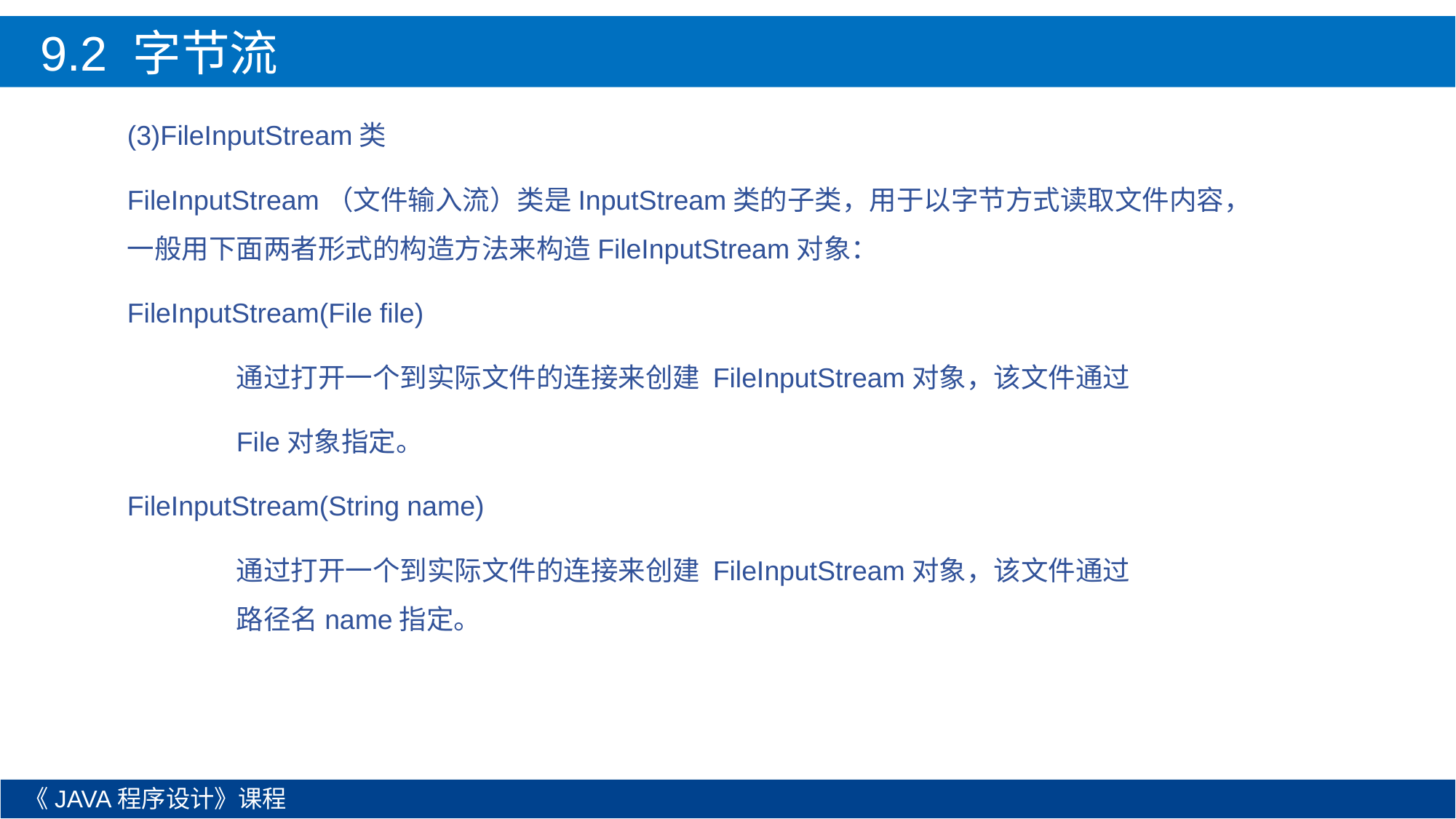

9.2 字节流
(3)FileInputStream类
FileInputStream（文件输入流）类是InputStream类的子类，用于以字节方式读取文件内容，一般用下面两者形式的构造方法来构造FileInputStream对象：
FileInputStream(File file)
	通过打开一个到实际文件的连接来创建 FileInputStream对象，该文件通过
	File对象指定。
FileInputStream(String name)
	通过打开一个到实际文件的连接来创建 FileInputStream对象，该文件通过		路径名name指定。
《JAVA程序设计》课程